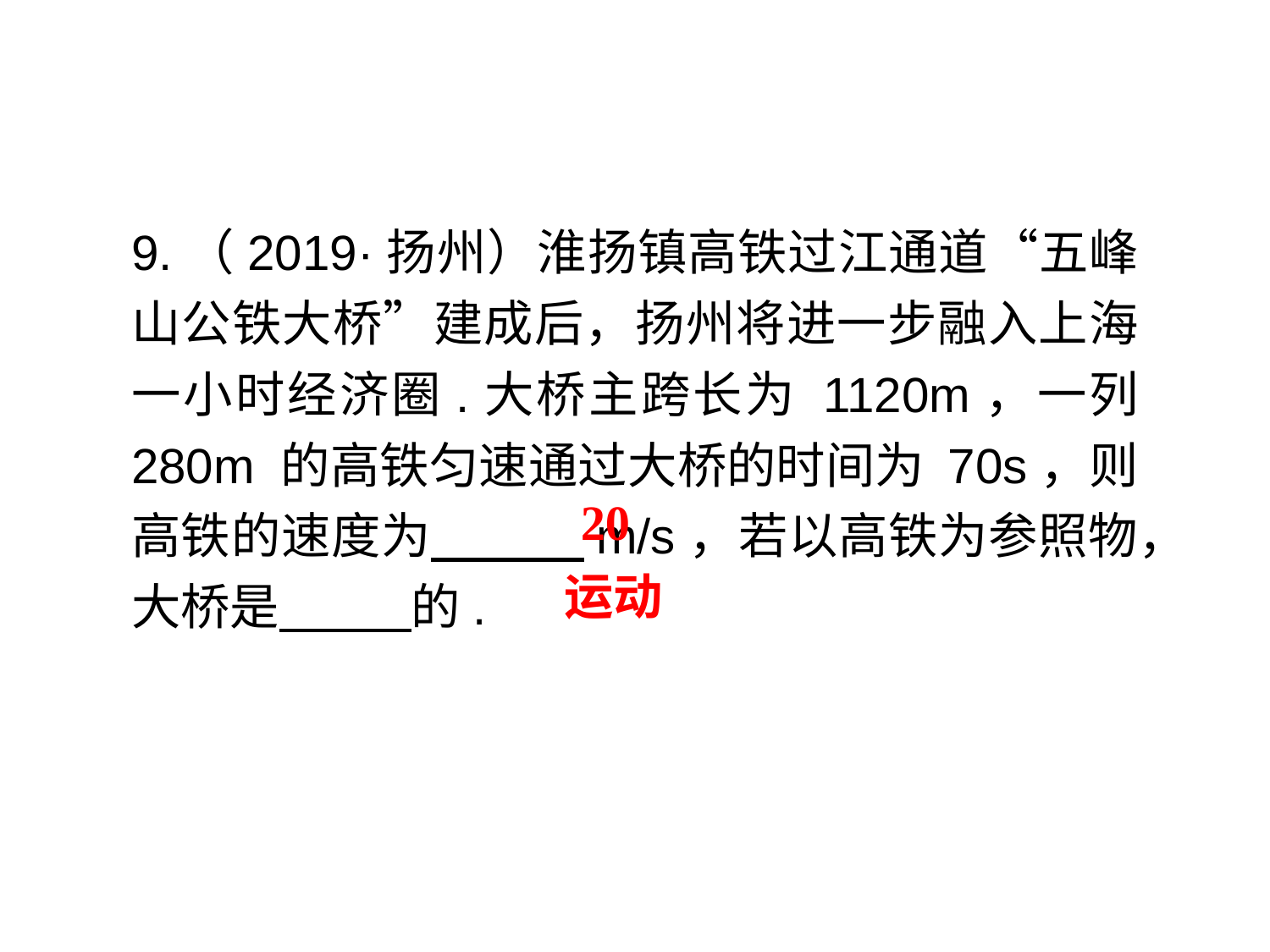

9.（2019·扬州）淮扬镇高铁过江通道“五峰山公铁大桥”建成后，扬州将进一步融入上海一小时经济圈.大桥主跨长为 1120m，一列 280m 的高铁匀速通过大桥的时间为 70s，则高铁的速度为             m/s，若以高铁为参照物，大桥是            的.
20
运动